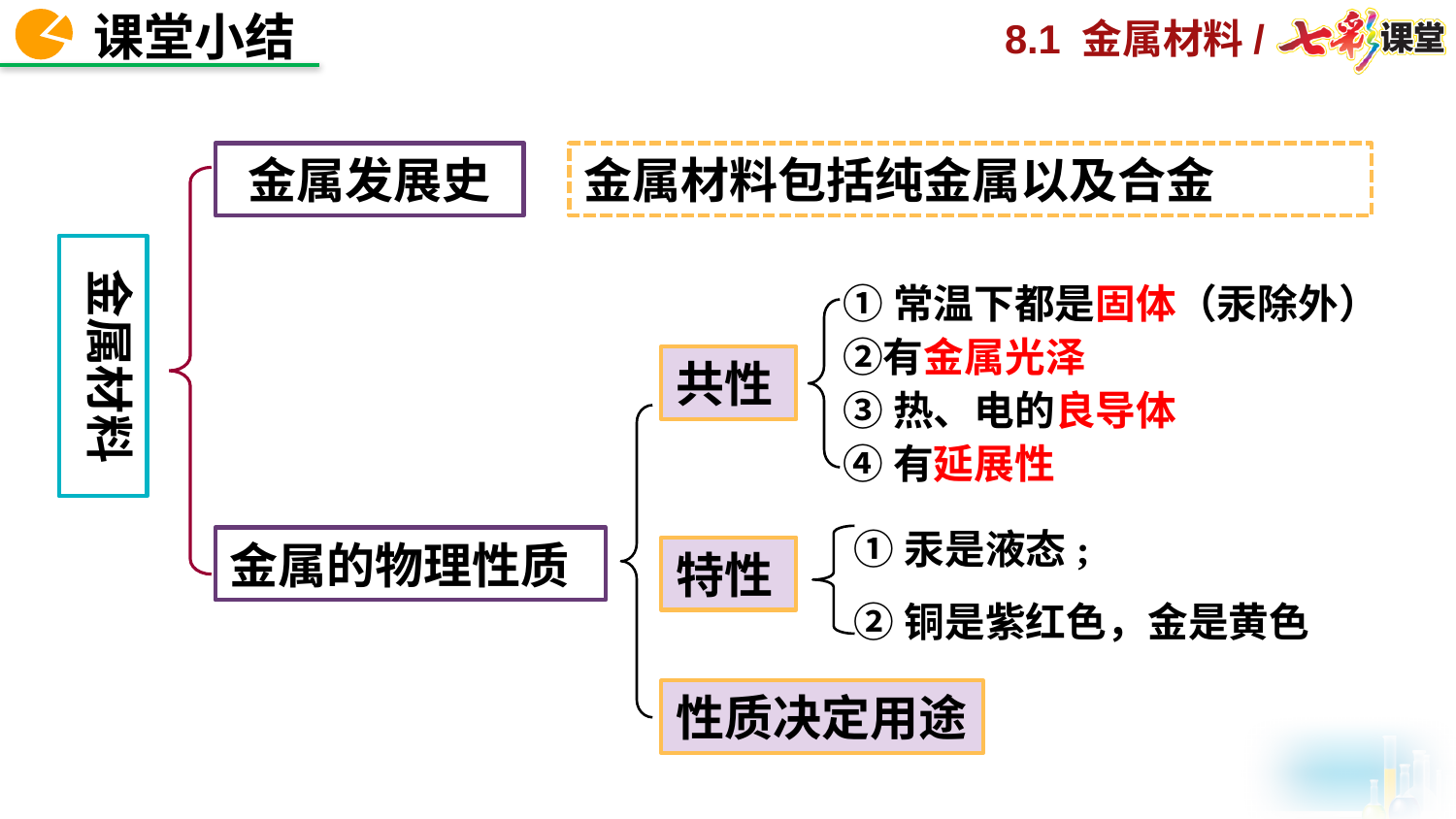

金属发展史
金属材料包括纯金属以及合金

金属材料
①常温下都是固体（汞除外）②有金属光泽
③热、电的良导体
④有延展性

共性

①汞是液态;
②铜是紫红色，金是黄色

金属的物理性质
特性
性质决定用途